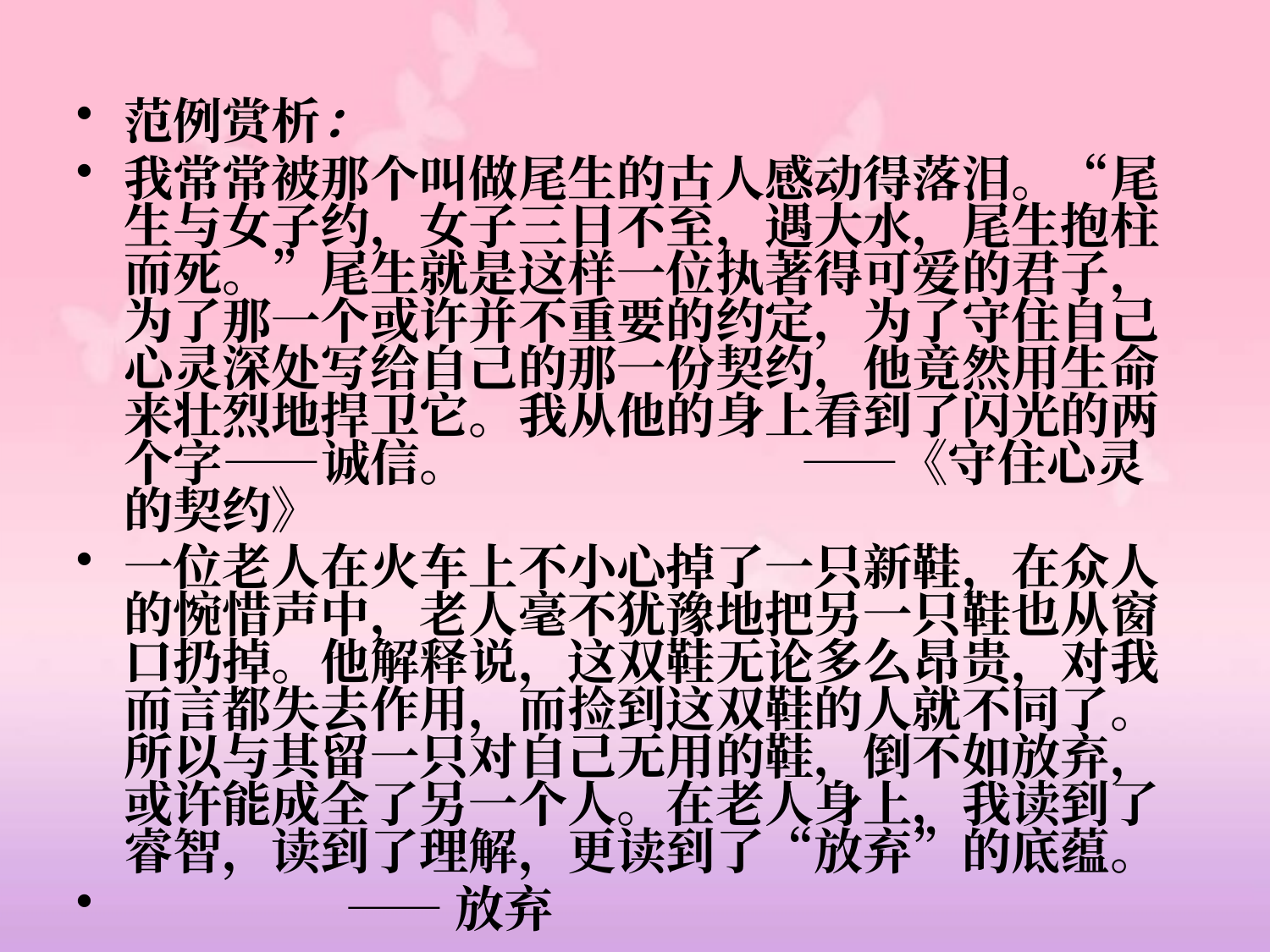

范例赏析：
我常常被那个叫做尾生的古人感动得落泪。“尾生与女子约，女子三日不至，遇大水，尾生抱柱而死。”尾生就是这样一位执著得可爱的君子，为了那一个或许并不重要的约定，为了守住自己心灵深处写给自己的那一份契约，他竟然用生命来壮烈地捍卫它。我从他的身上看到了闪光的两个字——诚信。                           ——《守住心灵的契约》
一位老人在火车上不小心掉了一只新鞋，在众人的惋惜声中，老人毫不犹豫地把另一只鞋也从窗口扔掉。他解释说，这双鞋无论多么昂贵，对我而言都失去作用，而捡到这双鞋的人就不同了。所以与其留一只对自己无用的鞋，倒不如放弃，或许能成全了另一个人。在老人身上，我读到了睿智，读到了理解，更读到了“放弃”的底蕴。
                  ——放弃